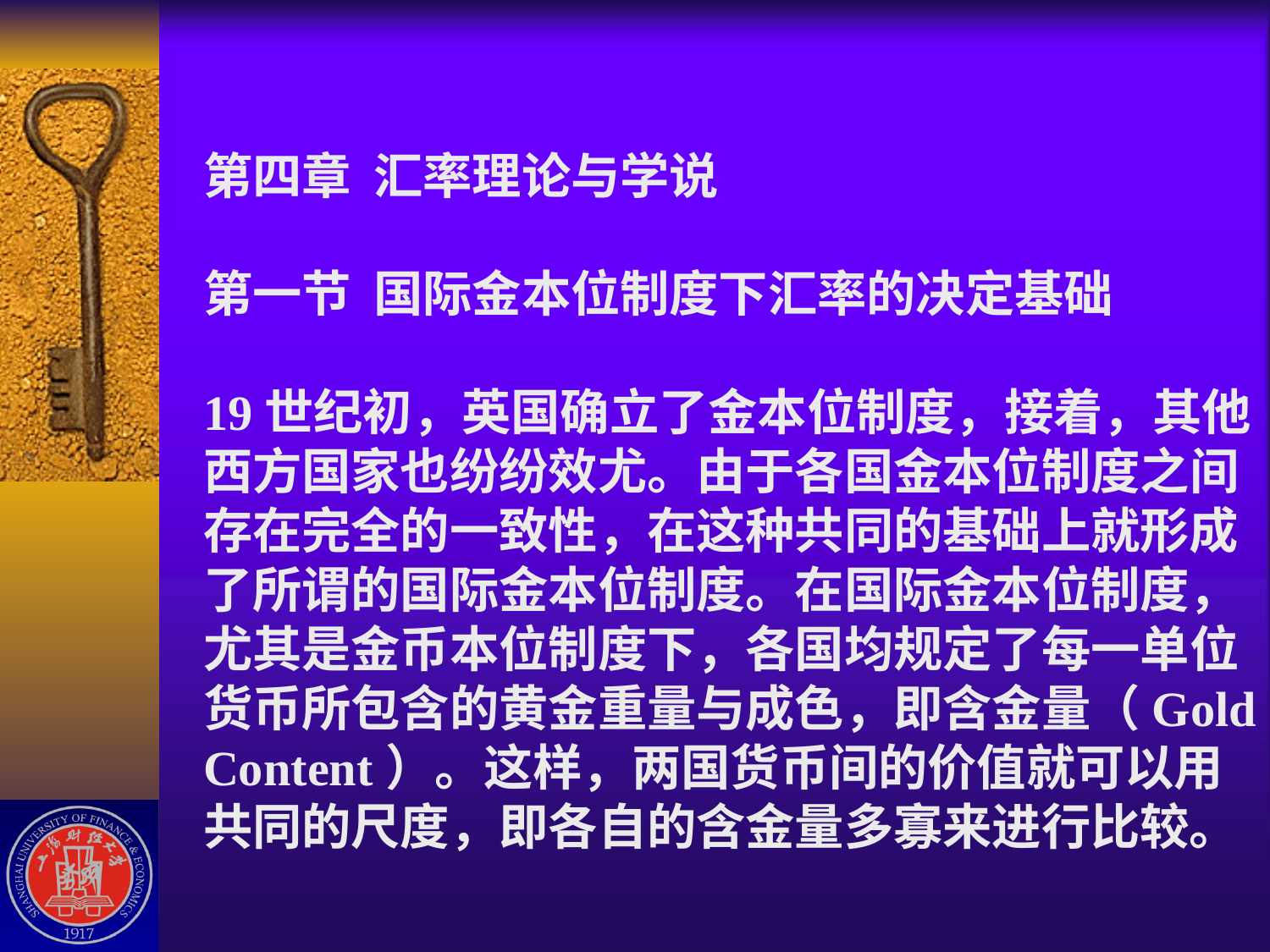

# 第四章  汇率理论与学说 第一节  国际金本位制度下汇率的决定基础 19世纪初，英国确立了金本位制度，接着，其他西方国家也纷纷效尤。由于各国金本位制度之间存在完全的一致性，在这种共同的基础上就形成了所谓的国际金本位制度。在国际金本位制度，尤其是金币本位制度下，各国均规定了每一单位货币所包含的黄金重量与成色，即含金量（Gold Content）。这样，两国货币间的价值就可以用共同的尺度，即各自的含金量多寡来进行比较。